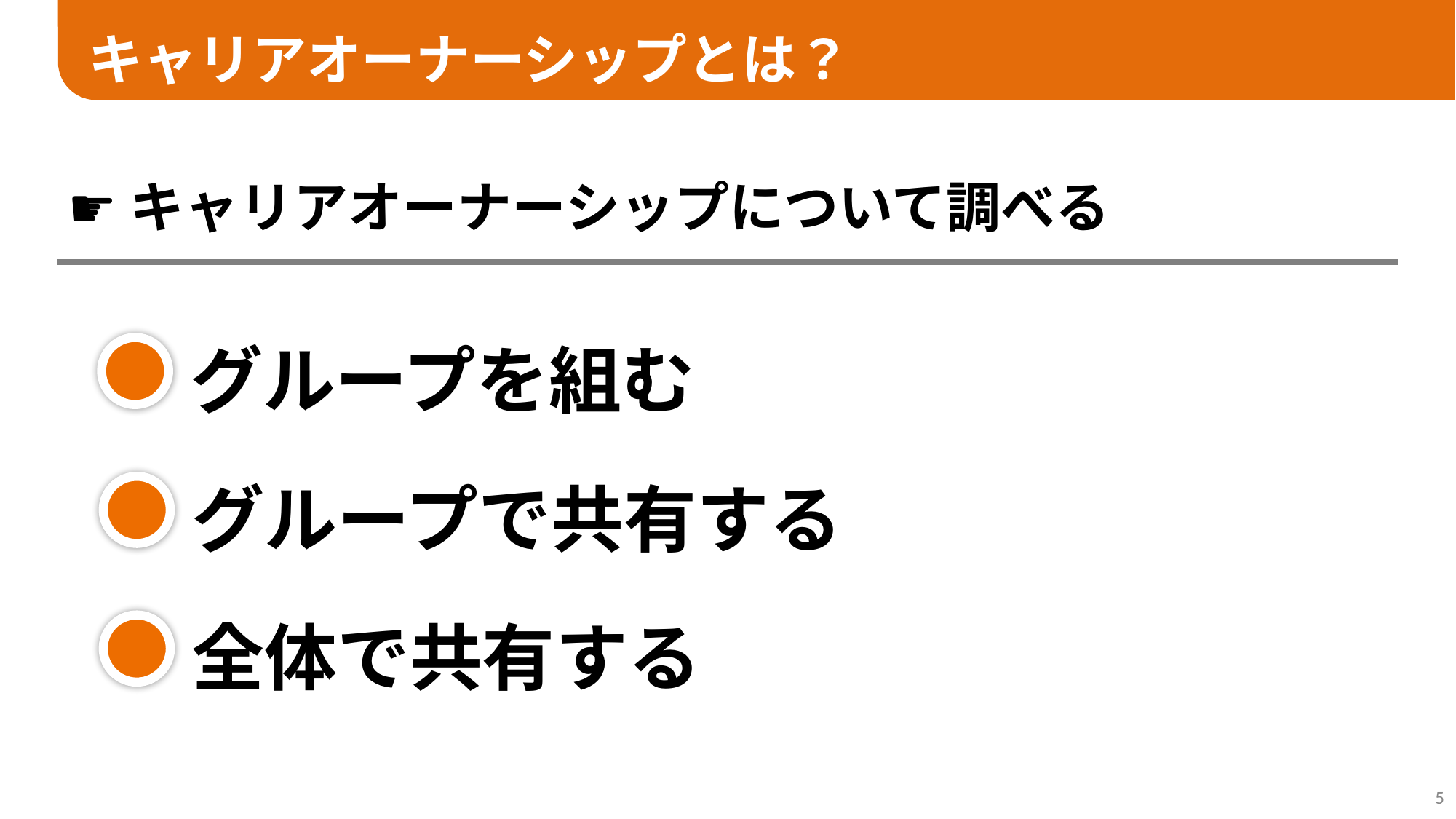

キャリアオーナーシップとは？
☛キャリアオーナーシップについて調べる
グループを組む

グループで共有する

全体で共有する

5